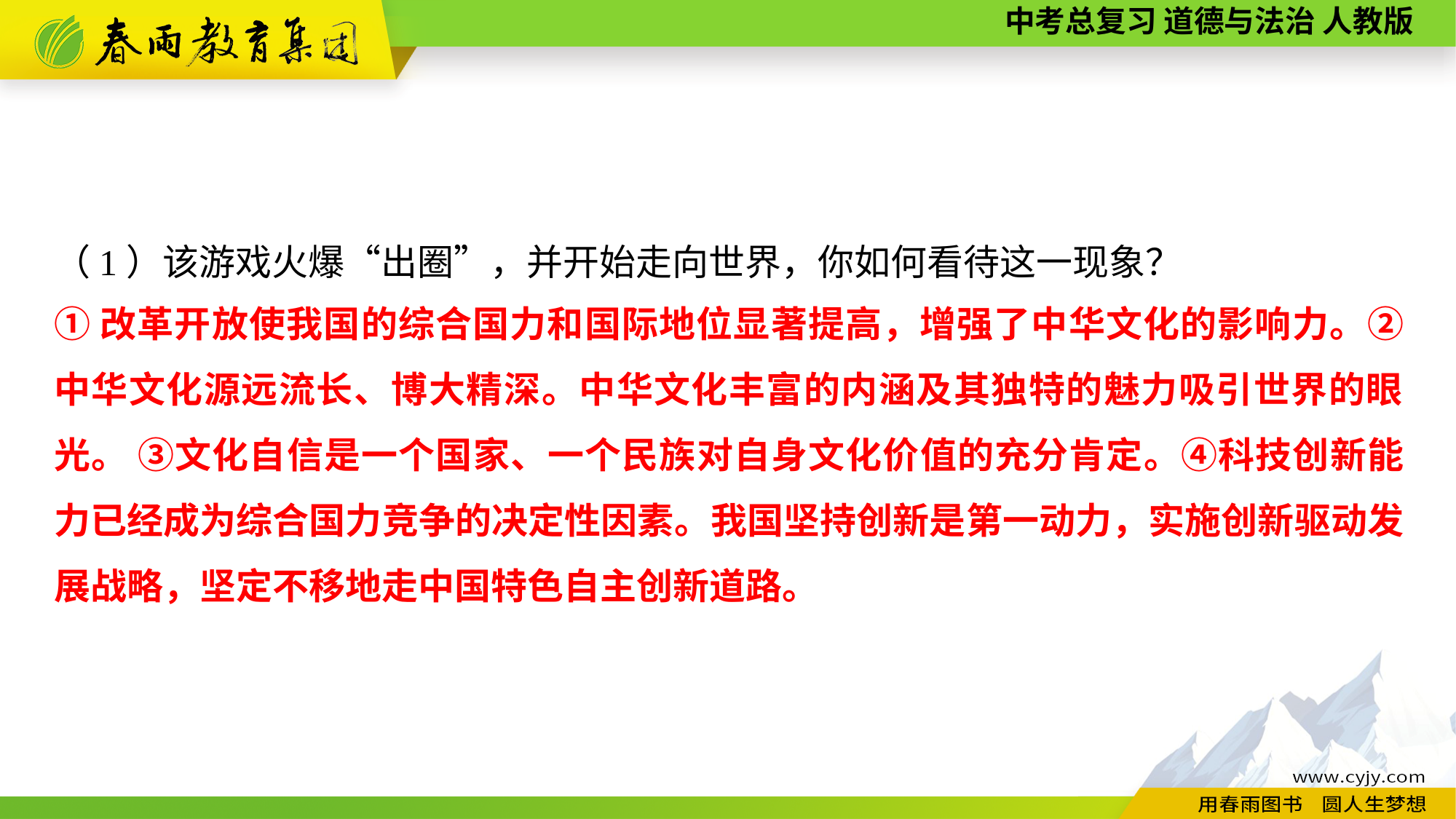

（1）该游戏火爆“出圈”，并开始走向世界，你如何看待这一现象？
①改革开放使我国的综合国力和国际地位显著提高，增强了中华文化的影响力。②中华文化源远流长、博大精深。中华文化丰富的内涵及其独特的魅力吸引世界的眼光。 ③文化自信是一个国家、一个民族对自身文化价值的充分肯定。④科技创新能力已经成为综合国力竞争的决定性因素。我国坚持创新是第一动力，实施创新驱动发展战略，坚定不移地走中国特色自主创新道路。